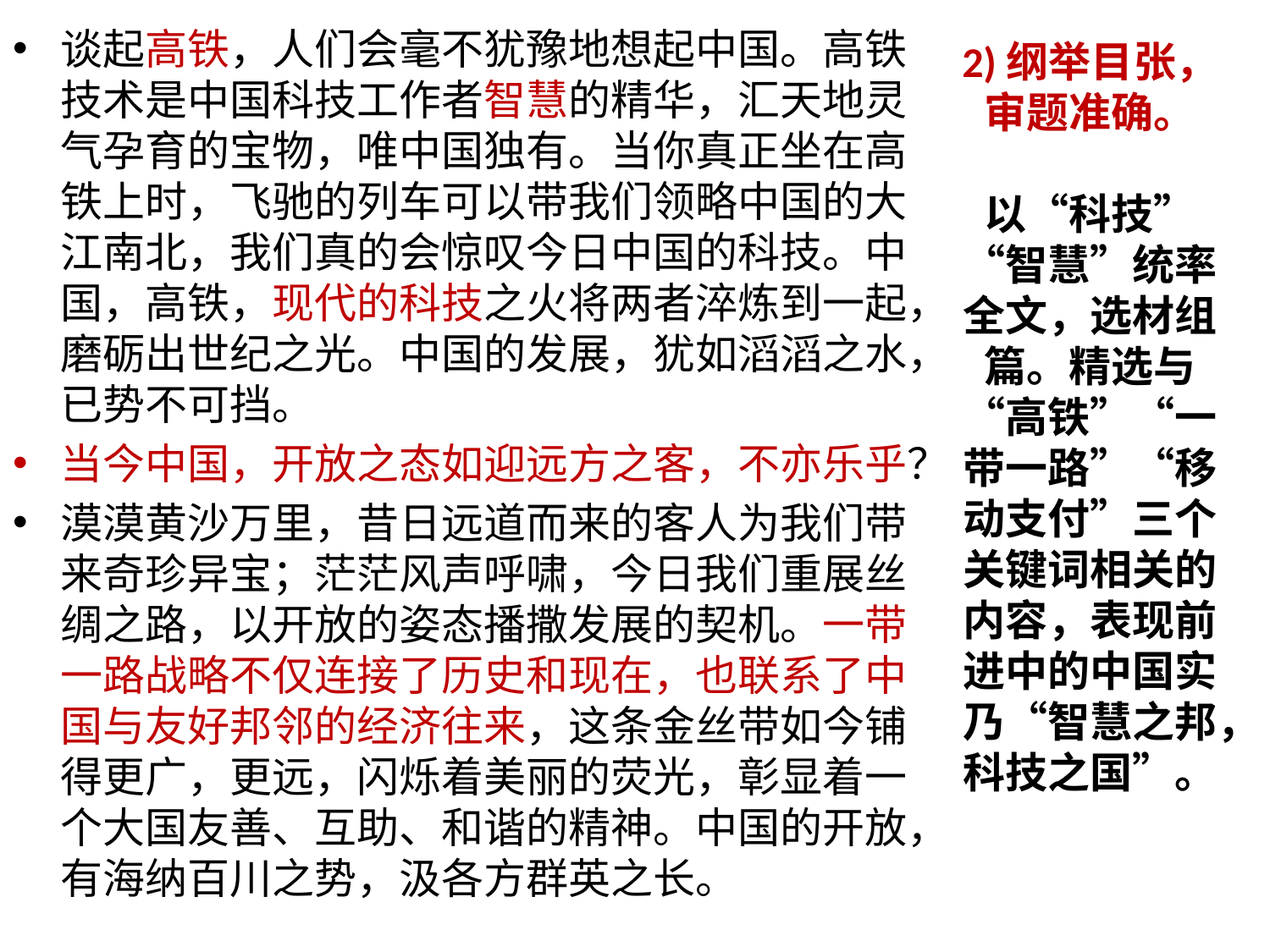

谈起高铁，人们会毫不犹豫地想起中国。高铁技术是中国科技工作者智慧的精华，汇天地灵气孕育的宝物，唯中国独有。当你真正坐在高铁上时，飞驰的列车可以带我们领略中国的大江南北，我们真的会惊叹今日中国的科技。中国，高铁，现代的科技之火将两者淬炼到一起，磨砺出世纪之光。中国的发展，犹如滔滔之水，已势不可挡。
当今中国，开放之态如迎远方之客，不亦乐乎？
漠漠黄沙万里，昔日远道而来的客人为我们带来奇珍异宝；茫茫风声呼啸，今日我们重展丝绸之路，以开放的姿态播撒发展的契机。一带一路战略不仅连接了历史和现在，也联系了中国与友好邦邻的经济往来，这条金丝带如今铺得更广，更远，闪烁着美丽的荧光，彰显着一个大国友善、互助、和谐的精神。中国的开放，有海纳百川之势，汲各方群英之长。

2)纲举目张，审题准确。
以“科技”“智慧”统率全文，选材组篇。精选与“高铁”“一带一路”“移动支付”三个关键词相关的内容，表现前进中的中国实乃“智慧之邦，科技之国”。